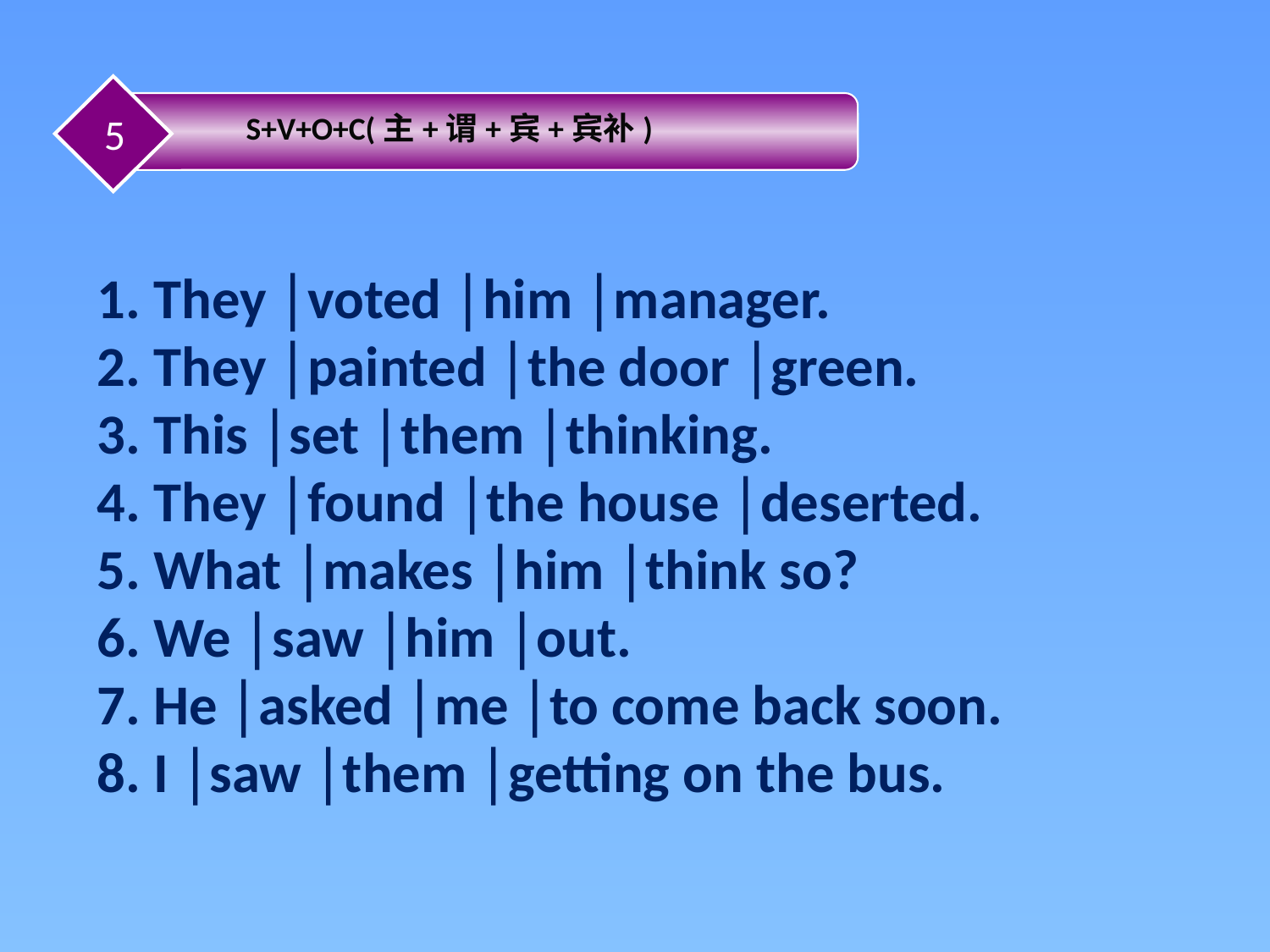

5
S+V+O+C(主+谓+宾+宾补)
1. They │voted │him │manager.
2. They │painted │the door │green.
3. This │set │them │thinking.
4. They │found │the house │deserted.
5. What │makes │him │think so?
6. We │saw │him │out.
7. He │asked │me │to come back soon.
8. I │saw │them │getting on the bus.